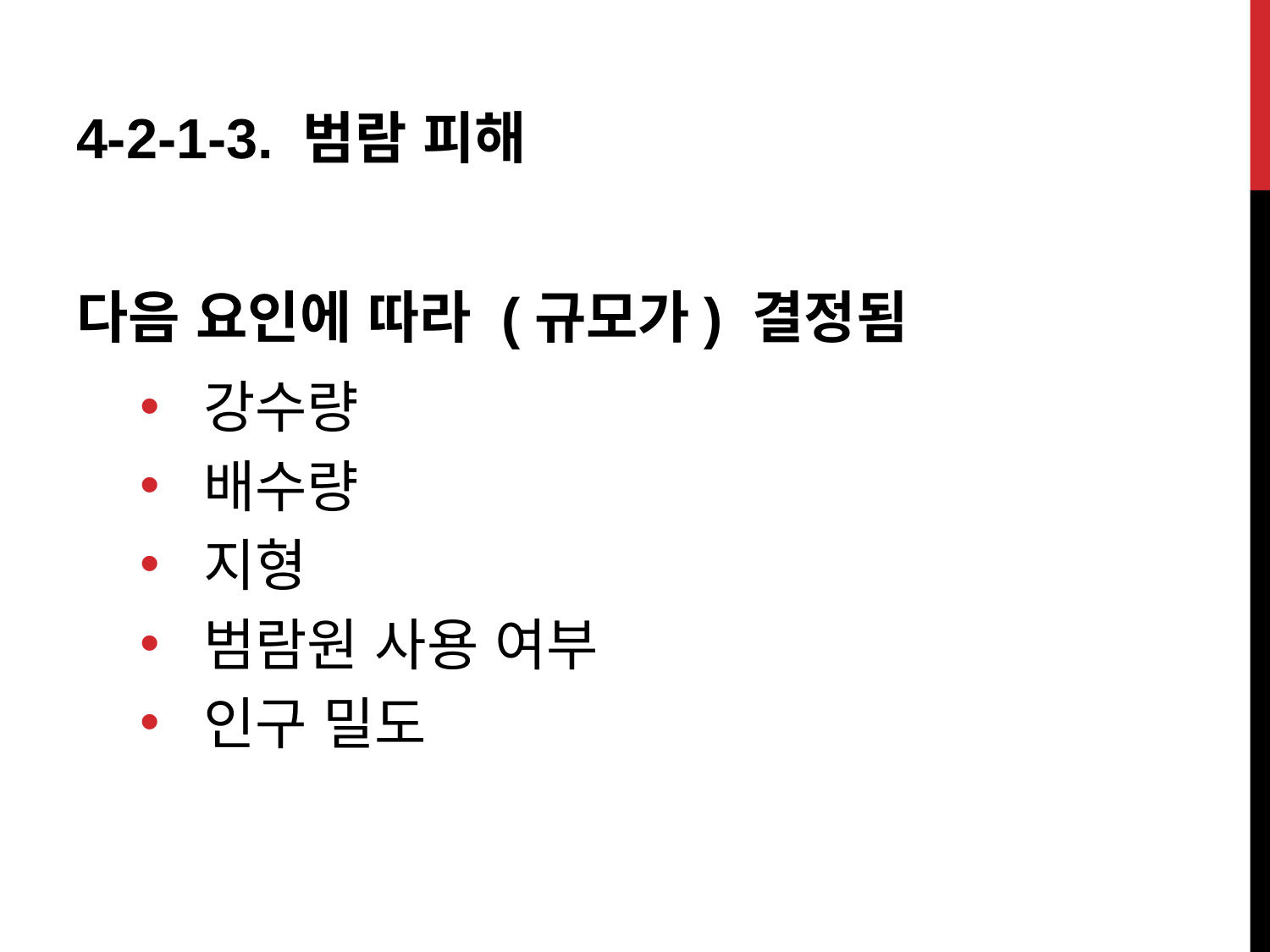

4-2-1-3. 범람 피해

다음 요인에 따라 (규모가) 결정됨
강수량
배수량
지형
범람원 사용 여부
인구 밀도